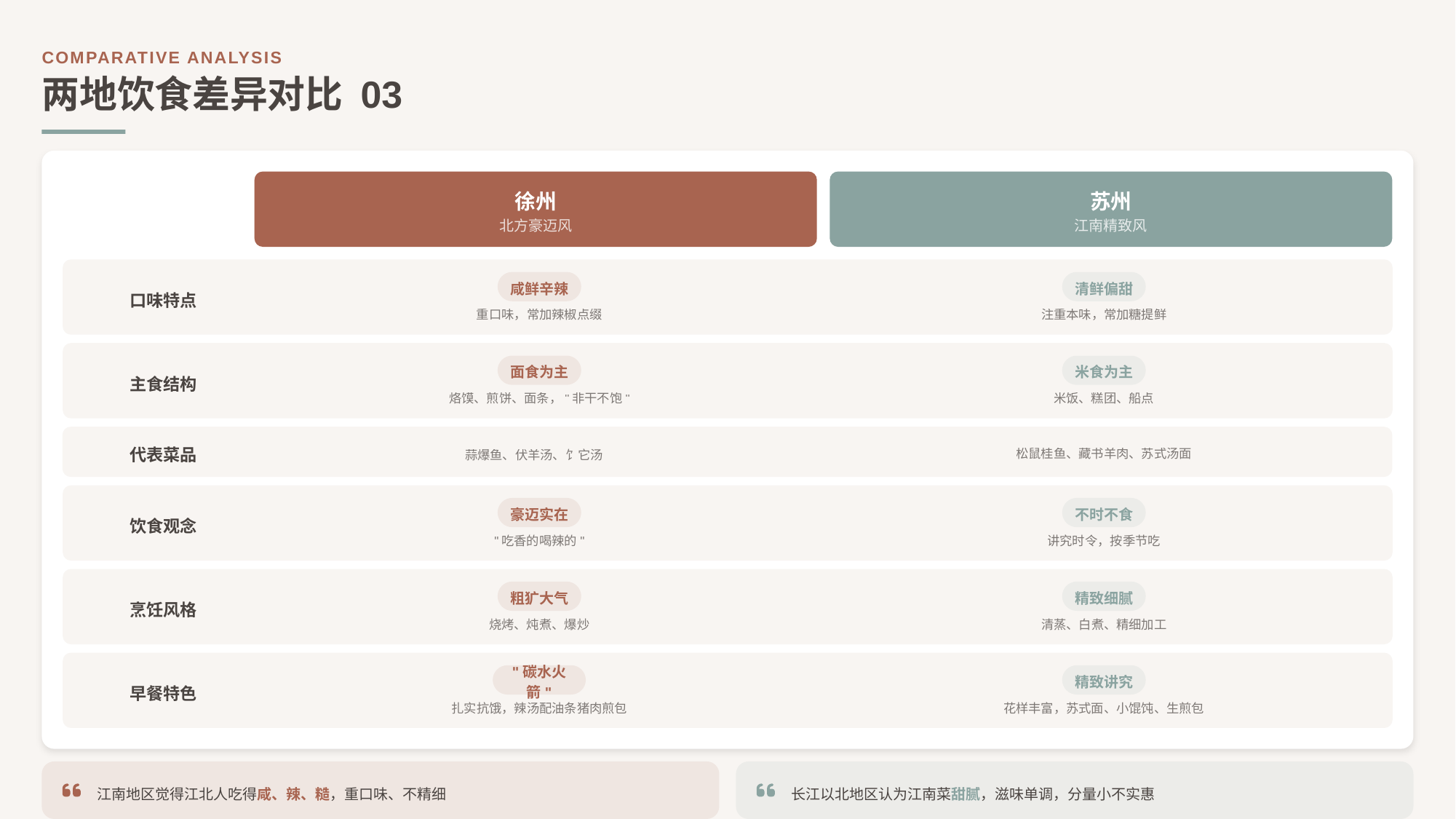

COMPARATIVE ANALYSIS
两地饮食差异对比 03

徐州
苏州
北方豪迈风
江南精致风

咸鲜辛辣

清鲜偏甜

口味特点
重口味，常加辣椒点缀
注重本味，常加糖提鲜

面食为主

米食为主

主食结构
烙馍、煎饼、面条，"非干不饱"
米饭、糕团、船点

代表菜品
松鼠桂鱼、藏书羊肉、苏式汤面
蒜爆鱼、伏羊汤、饣它汤

豪迈实在

不时不食

饮食观念
"吃香的喝辣的"
讲究时令，按季节吃

粗犷大气

精致细腻

烹饪风格
烧烤、炖煮、爆炒
清蒸、白煮、精细加工

"碳水火箭"

精致讲究

早餐特色
扎实抗饿，辣汤配油条猪肉煎包
花样丰富，苏式面、小馄饨、生煎包

江南地区觉得江北人吃得咸、辣、糙，重口味、不精细
长江以北地区认为江南菜甜腻，滋味单调，分量小不实惠